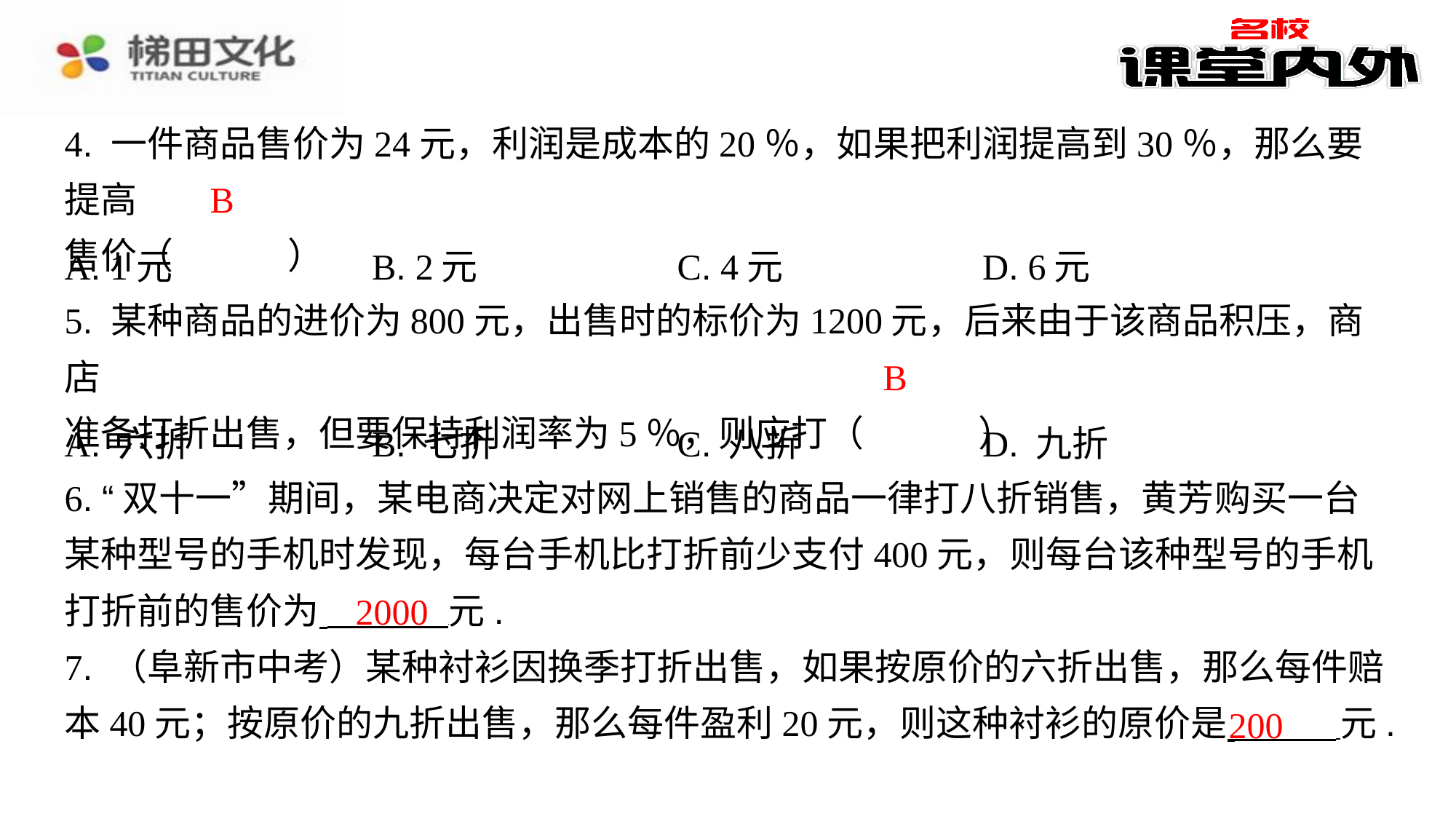

4. 一件商品售价为24元，利润是成本的20％，如果把利润提高到30％，那么要提高
售价（　B　）
B
| A. 1元 | B. 2元 | C. 4元 | D. 6元 |
| --- | --- | --- | --- |
5. 某种商品的进价为800元，出售时的标价为1200元，后来由于该商品积压，商店
准备打折出售，但要保持利润率为5％，则应打（　B　）
B
| A. 六折 | B. 七折 | C. 八折 | D. 九折 |
| --- | --- | --- | --- |
6. “双十一”期间，某电商决定对网上销售的商品一律打八折销售，黄芳购买一台
某种型号的手机时发现，每台手机比打折前少支付400元，则每台该种型号的手机
打折前的售价为                    元.
7. （阜新市中考）某种衬衫因换季打折出售，如果按原价的六折出售，那么每件赔
本40元；按原价的九折出售，那么每件盈利20元，则这种衬衫的原价是                 元.
2000
200